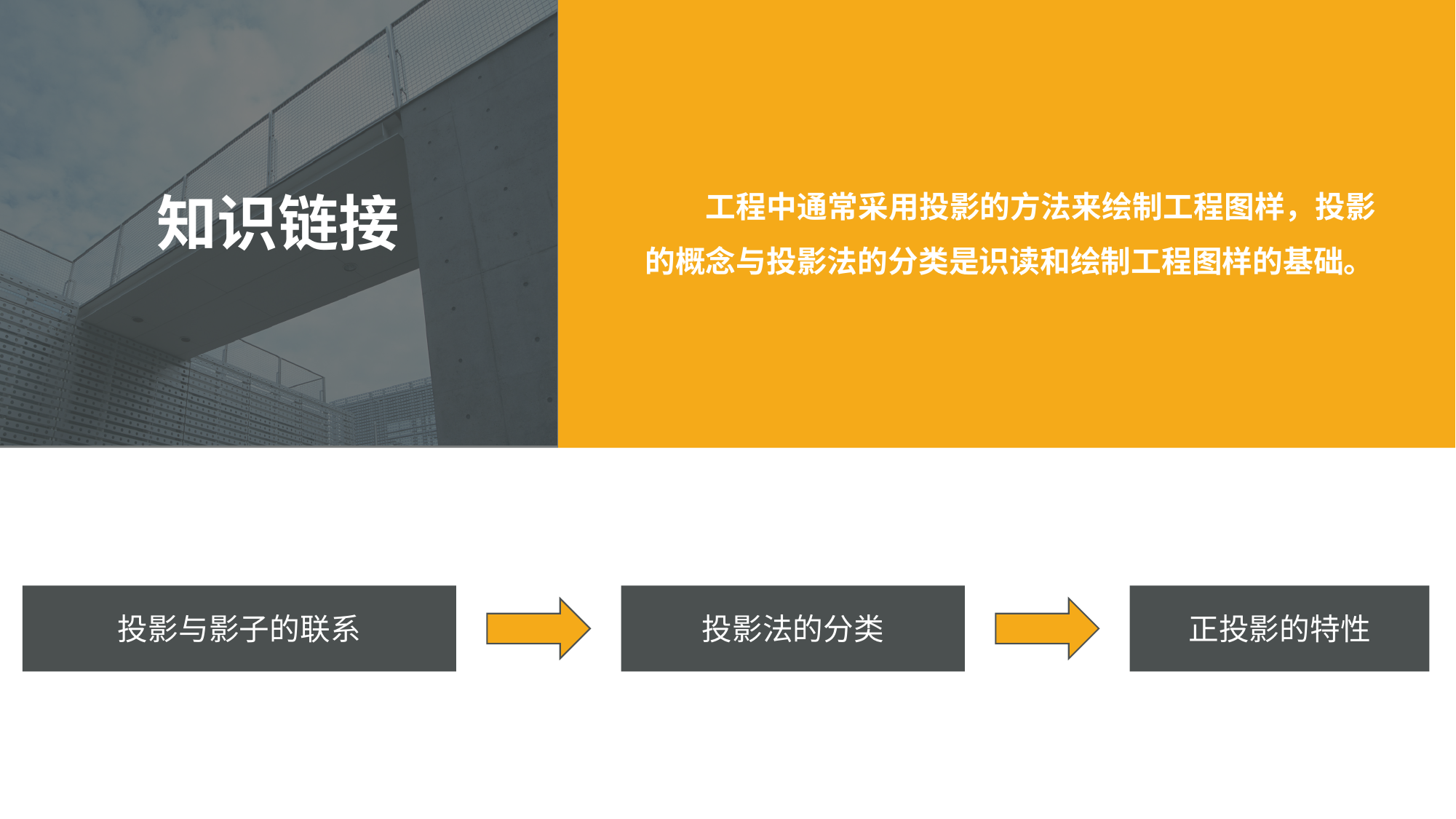

工程中通常采用投影的方法来绘制工程图样，投影的概念与投影法的分类是识读和绘制工程图样的基础。
知识链接
投影与影子的联系
正投影的特性
投影法的分类